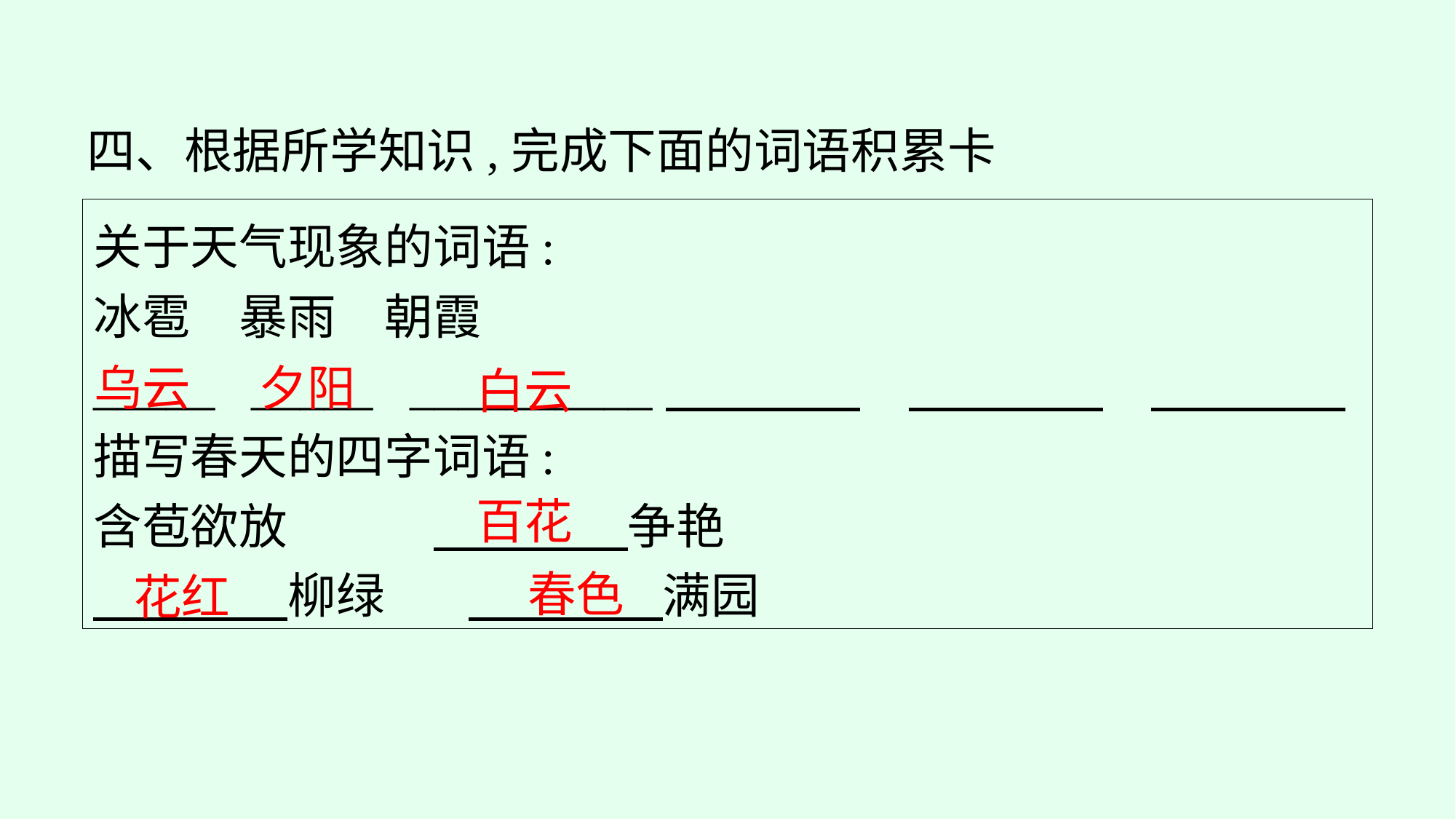

四、根据所学知识,完成下面的词语积累卡
关于天气现象的词语:
冰雹　暴雨　朝霞
_____   _____   __________
描写春天的四字词语:
含苞欲放　　　　　　　争艳
　　　　柳绿	　　　　满园
乌云
夕阳
白云
百花
春色
花红